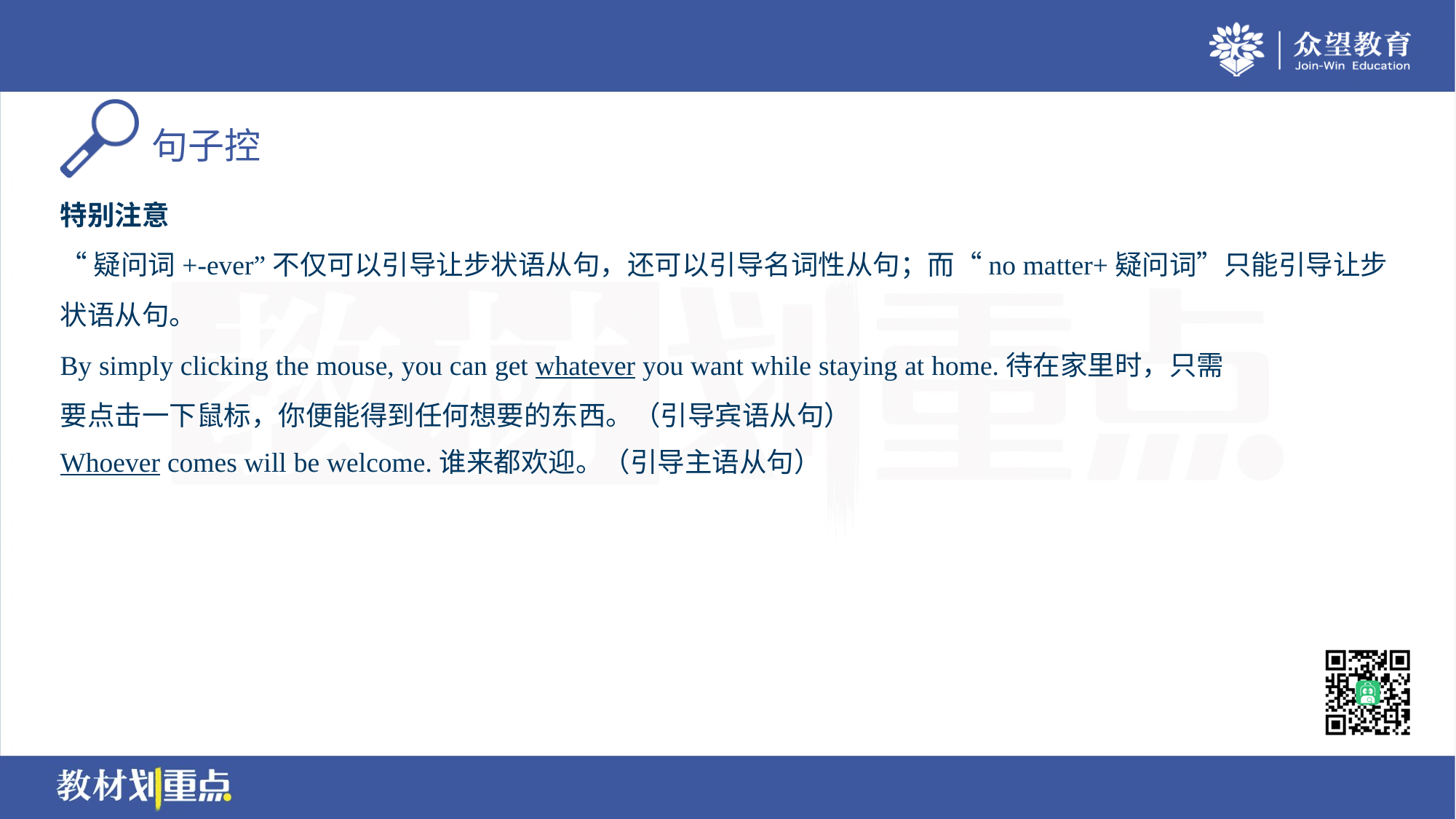

特别注意
“疑问词+-ever”不仅可以引导让步状语从句，还可以引导名词性从句；而“no matter+疑问词”只能引导让步
状语从句。
By simply clicking the mouse, you can get whatever you want while staying at home.待在家里时，只需
要点击一下鼠标，你便能得到任何想要的东西。（引导宾语从句）
Whoever comes will be welcome.谁来都欢迎。（引导主语从句）